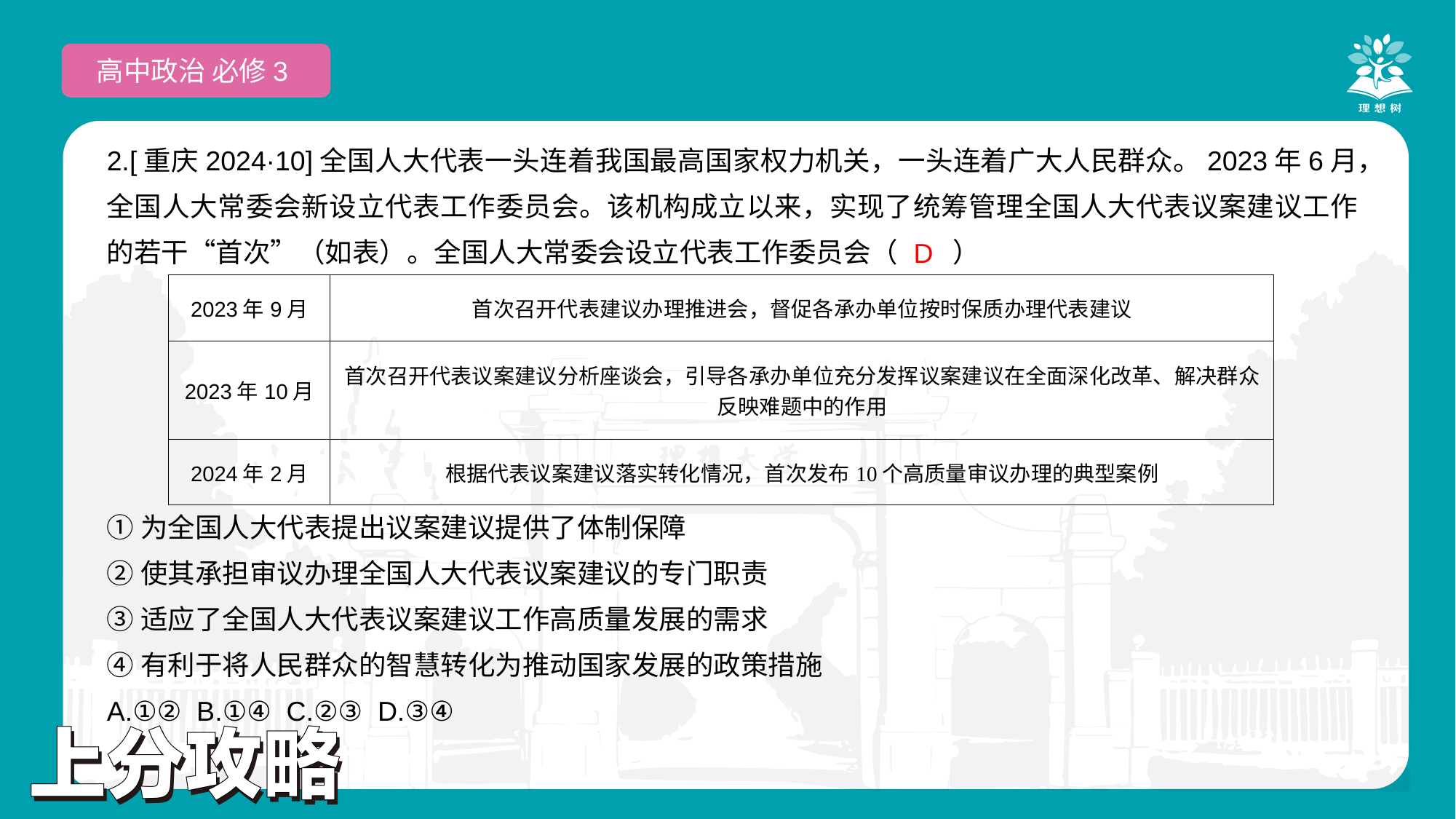

高中政治 必修3
2.[重庆2024·10]全国人大代表一头连着我国最高国家权力机关，一头连着广大人民群众。2023年6月，全国人大常委会新设立代表工作委员会。该机构成立以来，实现了统筹管理全国人大代表议案建议工作的若干“首次”（如表）。全国人大常委会设立代表工作委员会（　　）

①为全国人大代表提出议案建议提供了体制保障
②使其承担审议办理全国人大代表议案建议的专门职责
③适应了全国人大代表议案建议工作高质量发展的需求
④有利于将人民群众的智慧转化为推动国家发展的政策措施
A.①②  B.①④  C.②③  D.③④
 D
| 2023年9月 | 首次召开代表建议办理推进会，督促各承办单位按时保质办理代表建议 |
| --- | --- |
| 2023年10月 | 首次召开代表议案建议分析座谈会，引导各承办单位充分发挥议案建议在全面深化改革、解决群众反映难题中的作用 |
| 2024年2月 | 根据代表议案建议落实转化情况，首次发布10个高质量审议办理的典型案例 |